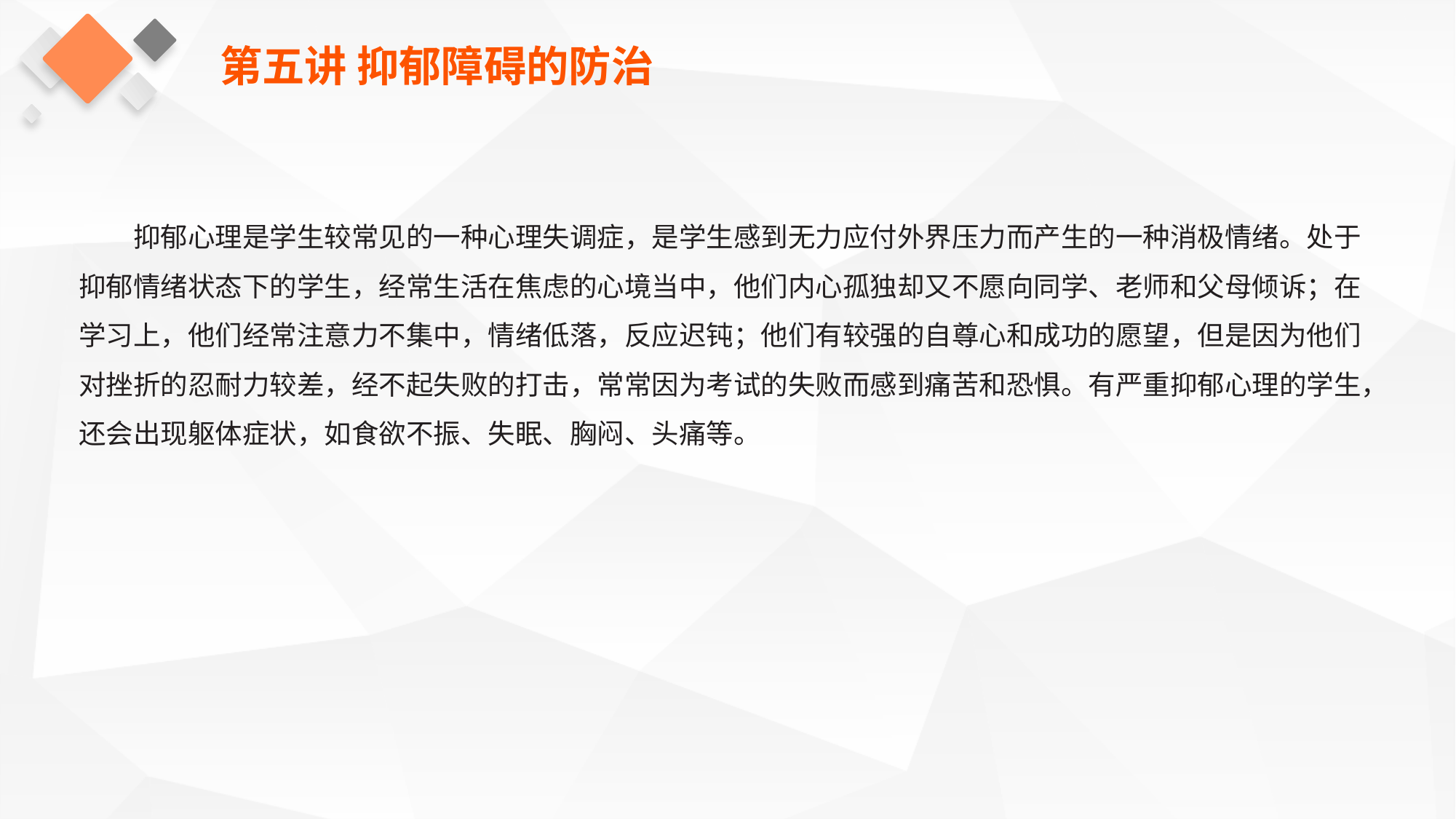

第五讲 抑郁障碍的防治

抑郁心理是学生较常见的一种心理失调症，是学生感到无力应付外界压力而产生的一种消极情绪。处于抑郁情绪状态下的学生，经常生活在焦虑的心境当中，他们内心孤独却又不愿向同学、老师和父母倾诉；在学习上，他们经常注意力不集中，情绪低落，反应迟钝；他们有较强的自尊心和成功的愿望，但是因为他们对挫折的忍耐力较差，经不起失败的打击，常常因为考试的失败而感到痛苦和恐惧。有严重抑郁心理的学生，还会出现躯体症状，如食欲不振、失眠、胸闷、头痛等。